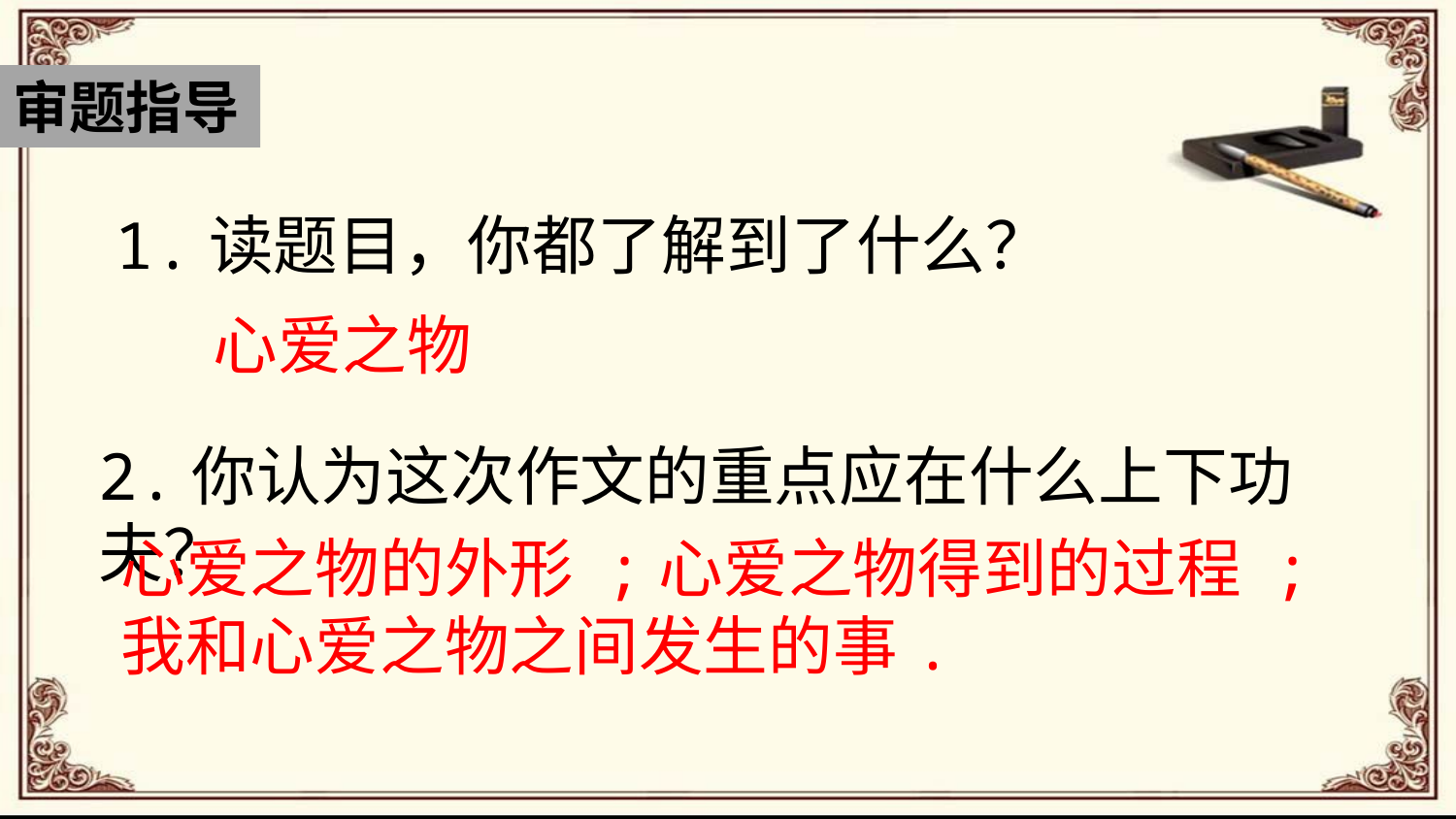

审题指导
    1.读题目，你都了解到了什么？

心爱之物

2.你认为这次作文的重点应在什么上下功夫？
心爱之物的外形 ;心爱之物得到的过程 ;我和心爱之物之间发生的事.